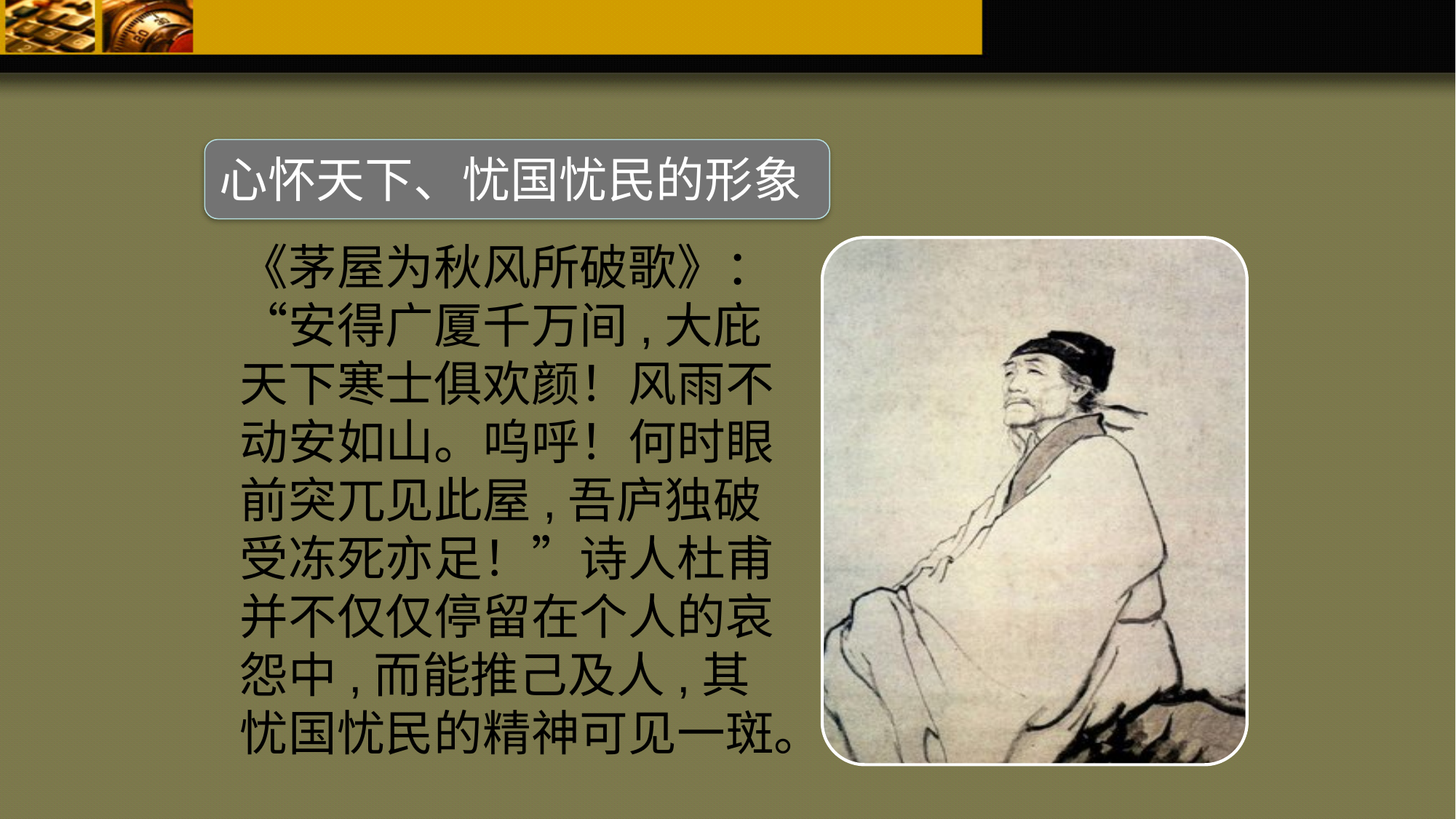

心怀天下、忧国忧民的形象

《茅屋为秋风所破歌》：“安得广厦千万间,大庇天下寒士俱欢颜！风雨不动安如山。呜呼！何时眼前突兀见此屋,吾庐独破受冻死亦足！”诗人杜甫并不仅仅停留在个人的哀怨中,而能推己及人,其忧国忧民的精神可见一斑。